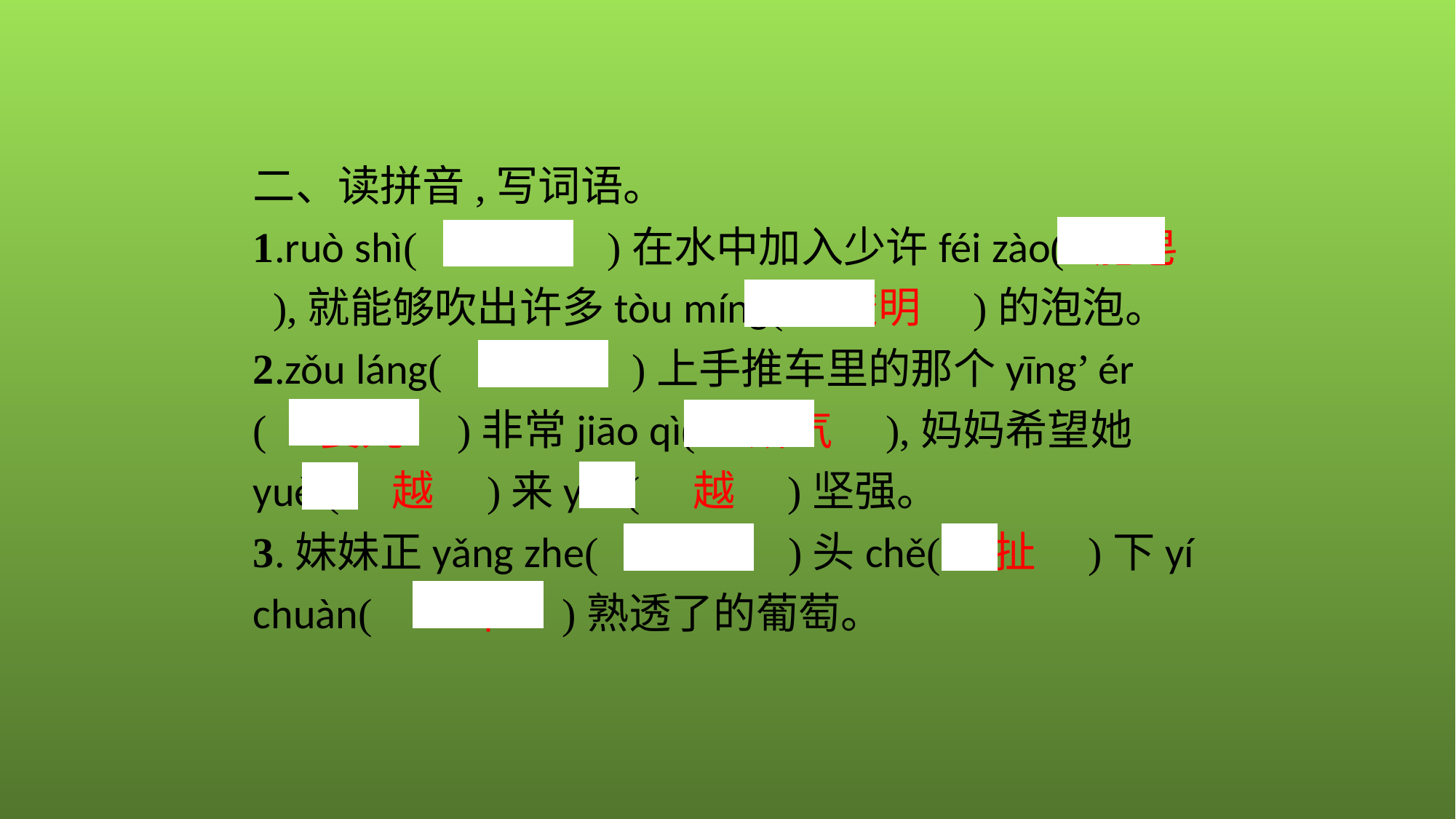

二、读拼音,写词语。
1.ruò shì(　若是　)在水中加入少许féi zào(  肥皂  ),就能够吹出许多tòu míng(　透明　)的泡泡。
2.zǒu láng(　走廊　)上手推车里的那个yīng’ ér (　婴儿　)非常jiāo qì(　娇气　),妈妈希望她yuè (　越　)来yuè(　越　)坚强。
3.妹妹正yǎng zhe(　仰着　)头chě(　扯　)下yí chuàn(　一串　)熟透了的葡萄。